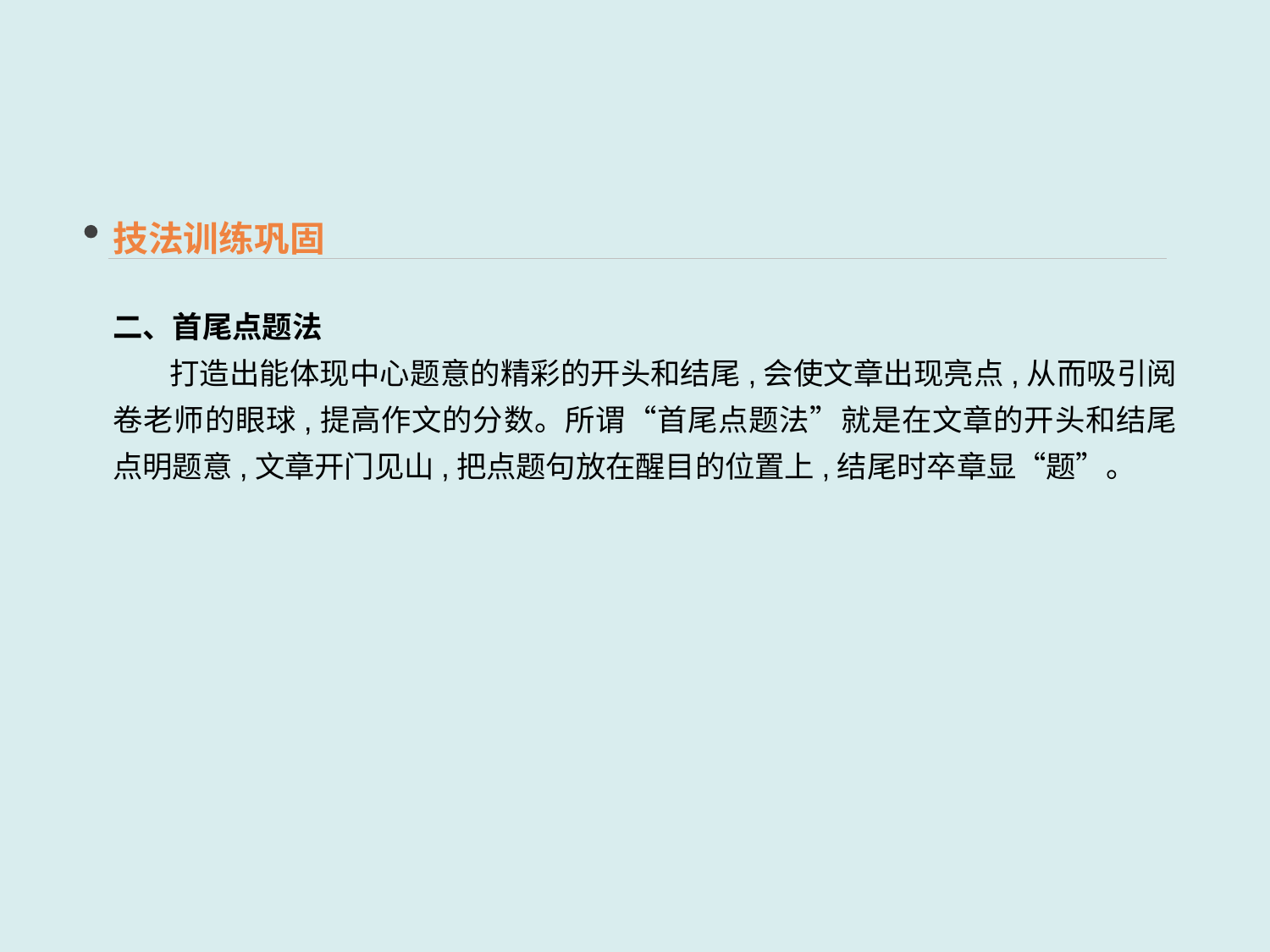

技法训练巩固

二、首尾点题法
       打造出能体现中心题意的精彩的开头和结尾,会使文章出现亮点,从而吸引阅卷老师的眼球,提高作文的分数。所谓“首尾点题法”就是在文章的开头和结尾点明题意,文章开门见山,把点题句放在醒目的位置上,结尾时卒章显“题”。